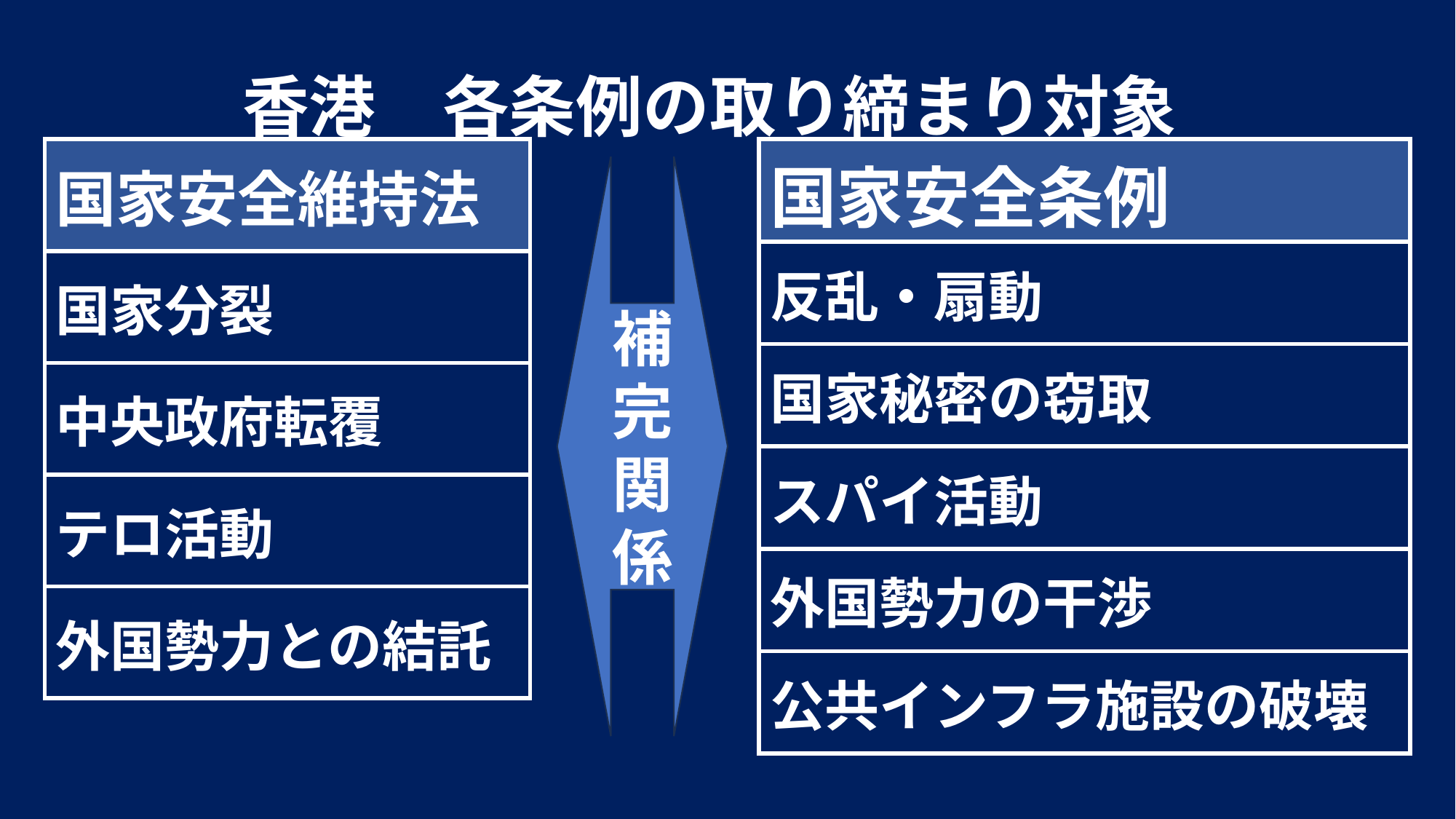

香港　各条例の取り締まり対象
| 国家安全維持法 |
| --- |
| 国家分裂 |
| 中央政府転覆 |
| テロ活動 |
| 外国勢力との結託 |
| 国家安全条例 |
| --- |
| 反乱・扇動 |
| 国家秘密の窃取 |
| スパイ活動 |
| 外国勢力の干渉 |
| 公共インフラ施設の破壊 |

補完関係